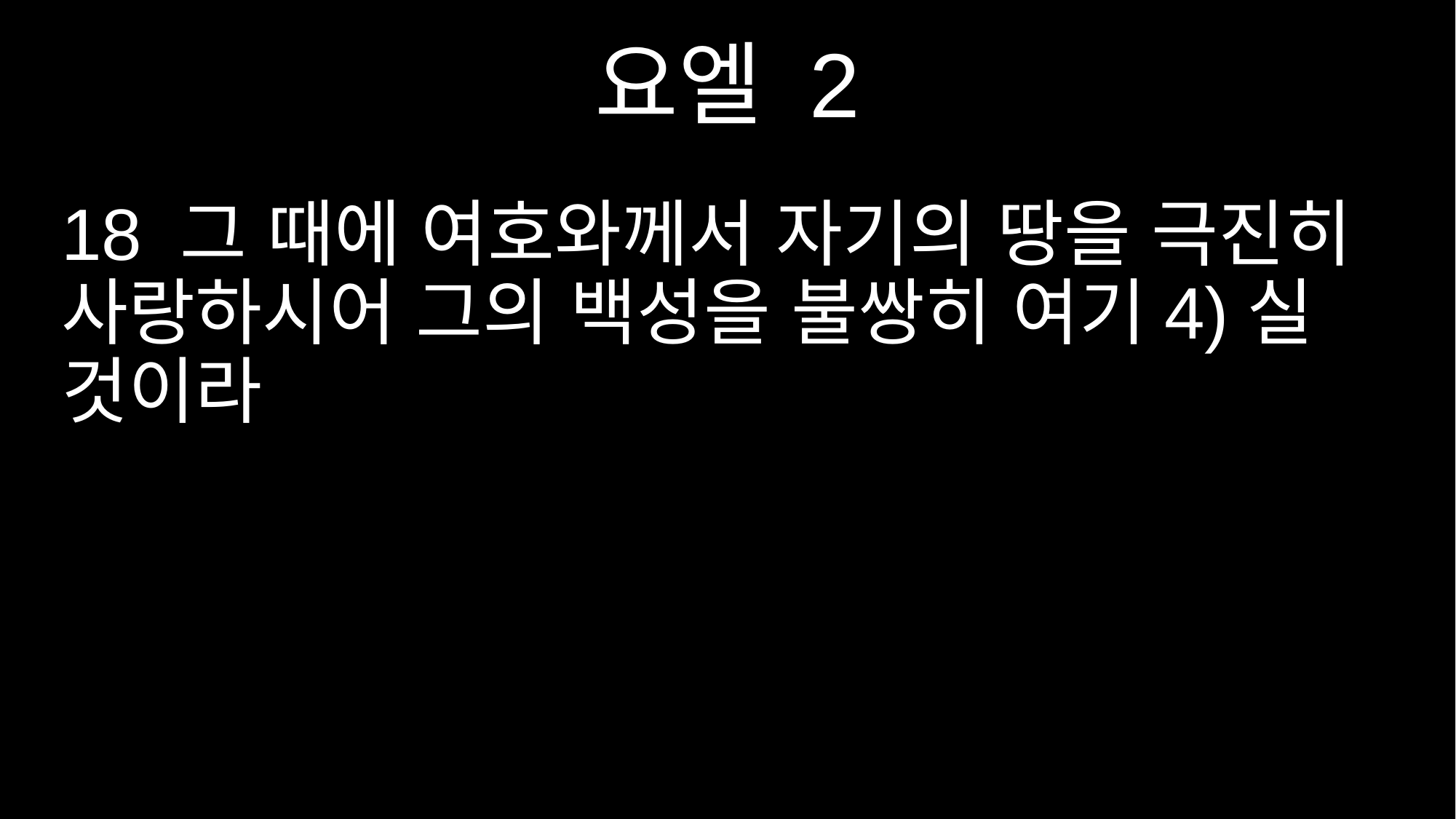

요엘 2
18 그 때에 여호와께서 자기의 땅을 극진히 사랑하시어 그의 백성을 불쌍히 여기4)실 것이라